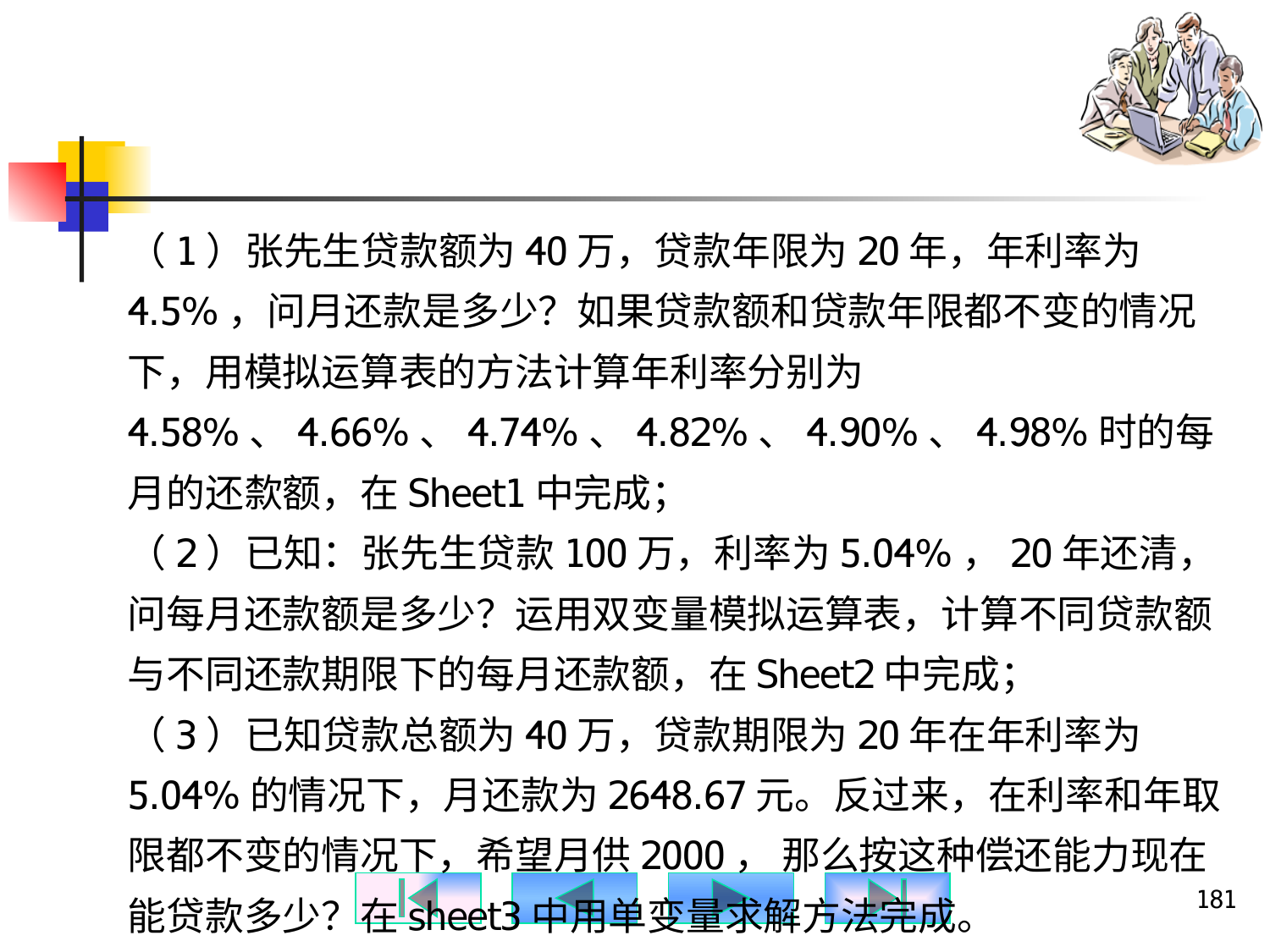

#
（1）张先生贷款额为40万，贷款年限为20年，年利率为4.5%，问月还款是多少？如果贷款额和贷款年限都不变的情况下，用模拟运算表的方法计算年利率分别为4.58%、4.66%、4.74%、4.82%、4.90%、4.98%时的每月的还歀额，在Sheet1中完成；
（2）已知：张先生贷款100万，利率为5.04%，20年还清，问每月还款额是多少？运用双变量模拟运算表，计算不同贷款额与不同还款期限下的每月还款额，在Sheet2中完成；
（3）已知贷款总额为40万，贷款期限为20年在年利率为5.04%的情况下，月还款为2648.67元。反过来，在利率和年取限都不变的情况下，希望月供2000， 那么按这种偿还能力现在能贷款多少？在sheet3中用单变量求解方法完成。

181